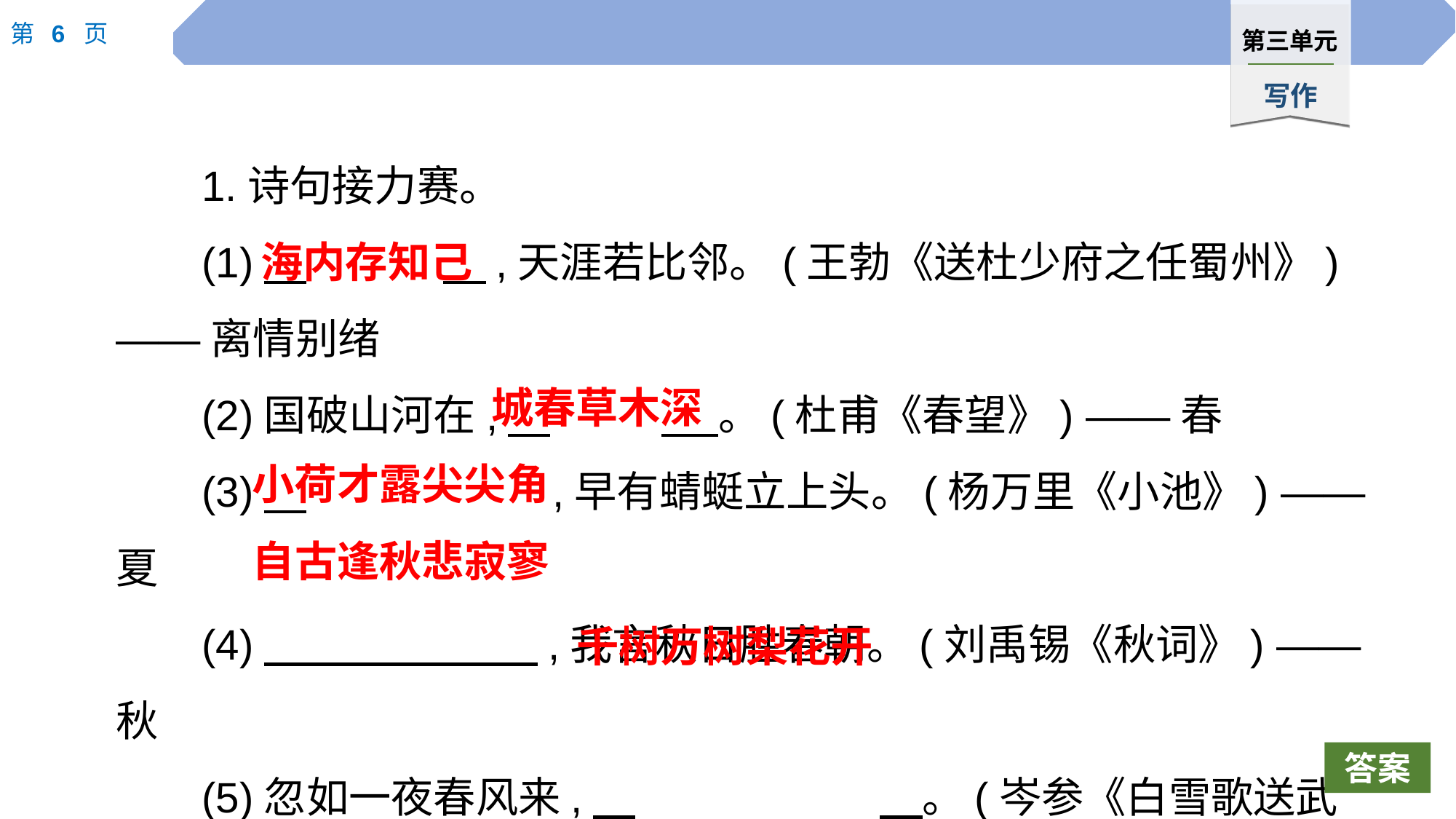

1.诗句接力赛。
(1)　		　,天涯若比邻。(王勃《送杜少府之任蜀州》) ——离情别绪
(2)国破山河在,　		      。(杜甫《春望》) ——春
(3)　			,早有蜻蜓立上头。(杨万里《小池》) ——夏
(4)　                    　,我言秋日胜春朝。(刘禹锡《秋词》) ——秋
(5)忽如一夜春风来,　			　。(岑参《白雪歌送武判官归京》) ——冬
海内存知己
城春草木深
小荷才露尖尖角
自古逢秋悲寂寥
千树万树梨花开
答案